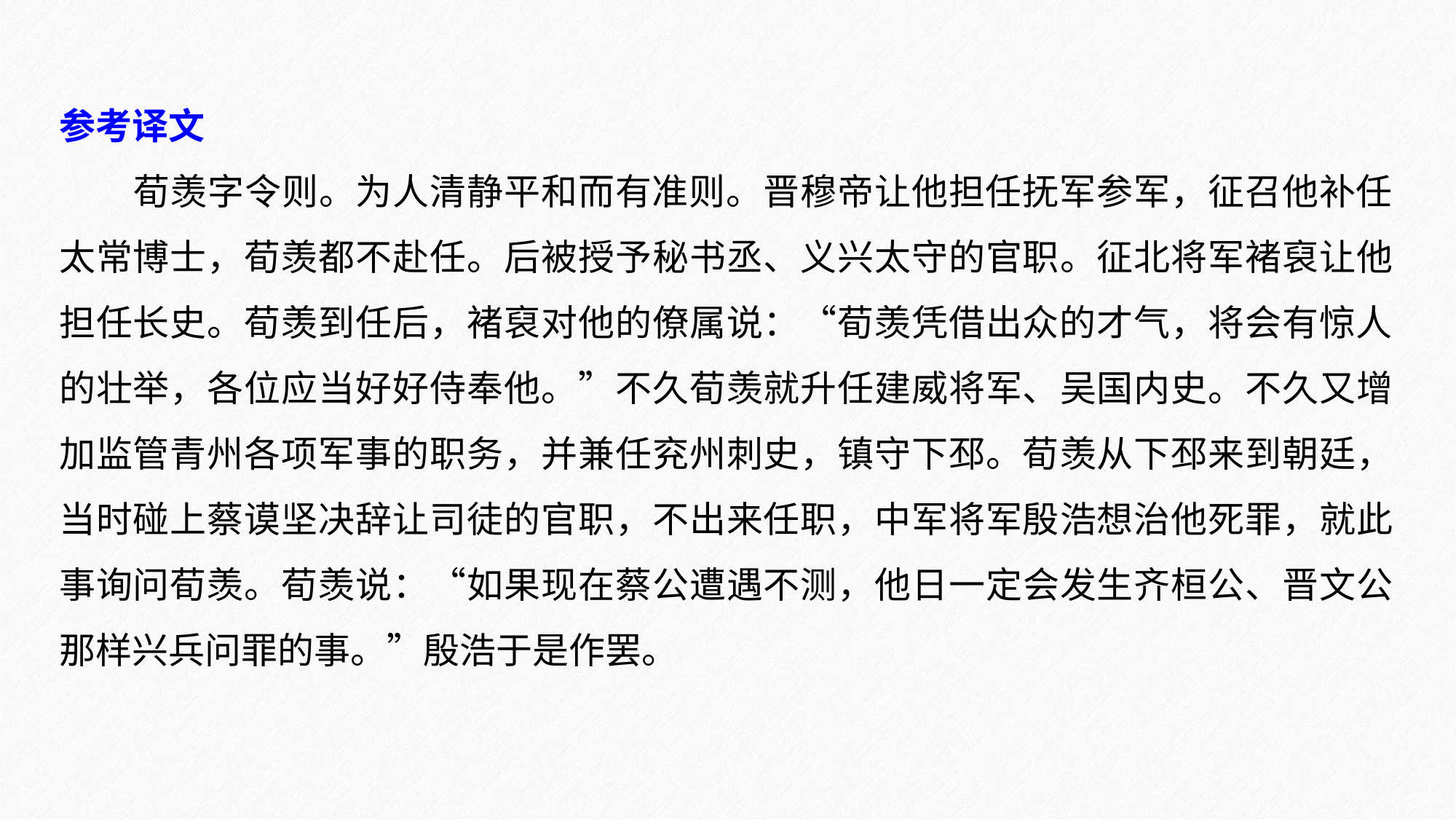

参考译文
荀羡字令则。为人清静平和而有准则。晋穆帝让他担任抚军参军，征召他补任太常博士，荀羡都不赴任。后被授予秘书丞、义兴太守的官职。征北将军褚裒让他担任长史。荀羡到任后，褚裒对他的僚属说：“荀羡凭借出众的才气，将会有惊人的壮举，各位应当好好侍奉他。”不久荀羡就升任建威将军、吴国内史。不久又增加监管青州各项军事的职务，并兼任兖州刺史，镇守下邳。荀羡从下邳来到朝廷，当时碰上蔡谟坚决辞让司徒的官职，不出来任职，中军将军殷浩想治他死罪，就此事询问荀羡。荀羡说：“如果现在蔡公遭遇不测，他日一定会发生齐桓公、晋文公那样兴兵问罪的事。”殷浩于是作罢。